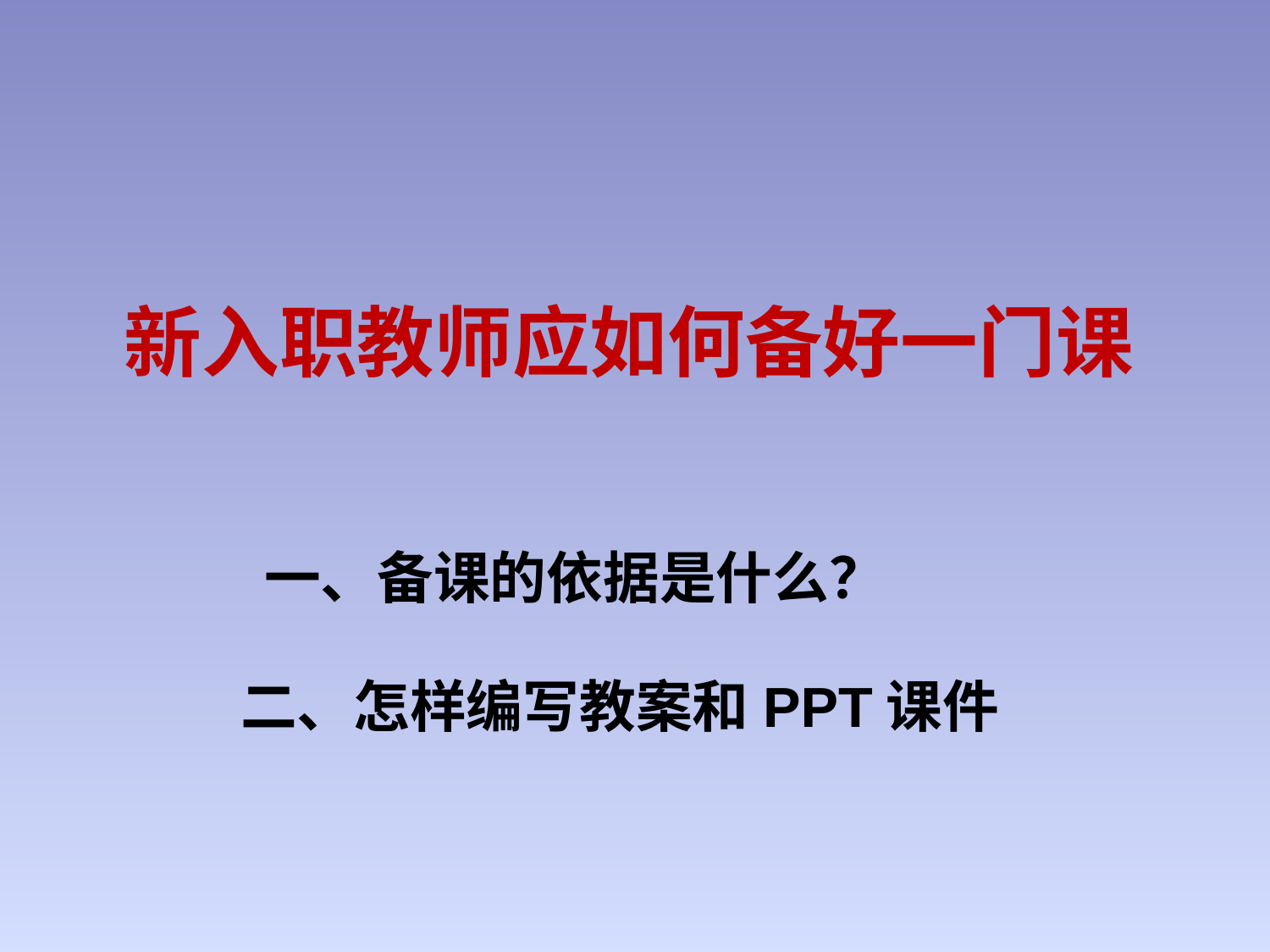

# 新入职教师应如何备好一门课
一、备课的依据是什么？
二、怎样编写教案和PPT课件